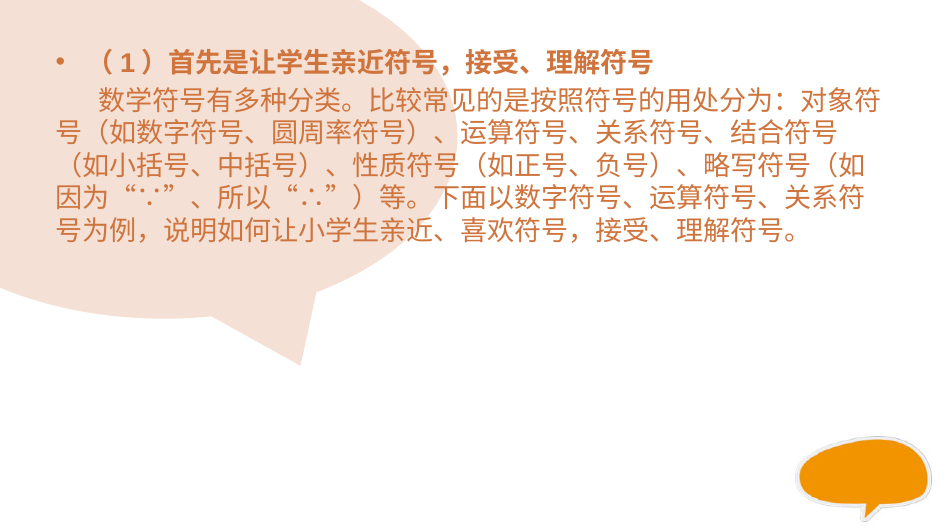

#
（1）首先是让学生亲近符号，接受、理解符号
      数学符号有多种分类。比较常见的是按照符号的用处分为：对象符号（如数字符号、圆周率符号）、运算符号、关系符号、结合符号（如小括号、中括号）、性质符号（如正号、负号）、略写符号（如因为“∵”、所以“∴”）等。下面以数字符号、运算符号、关系符号为例，说明如何让小学生亲近、喜欢符号，接受、理解符号。